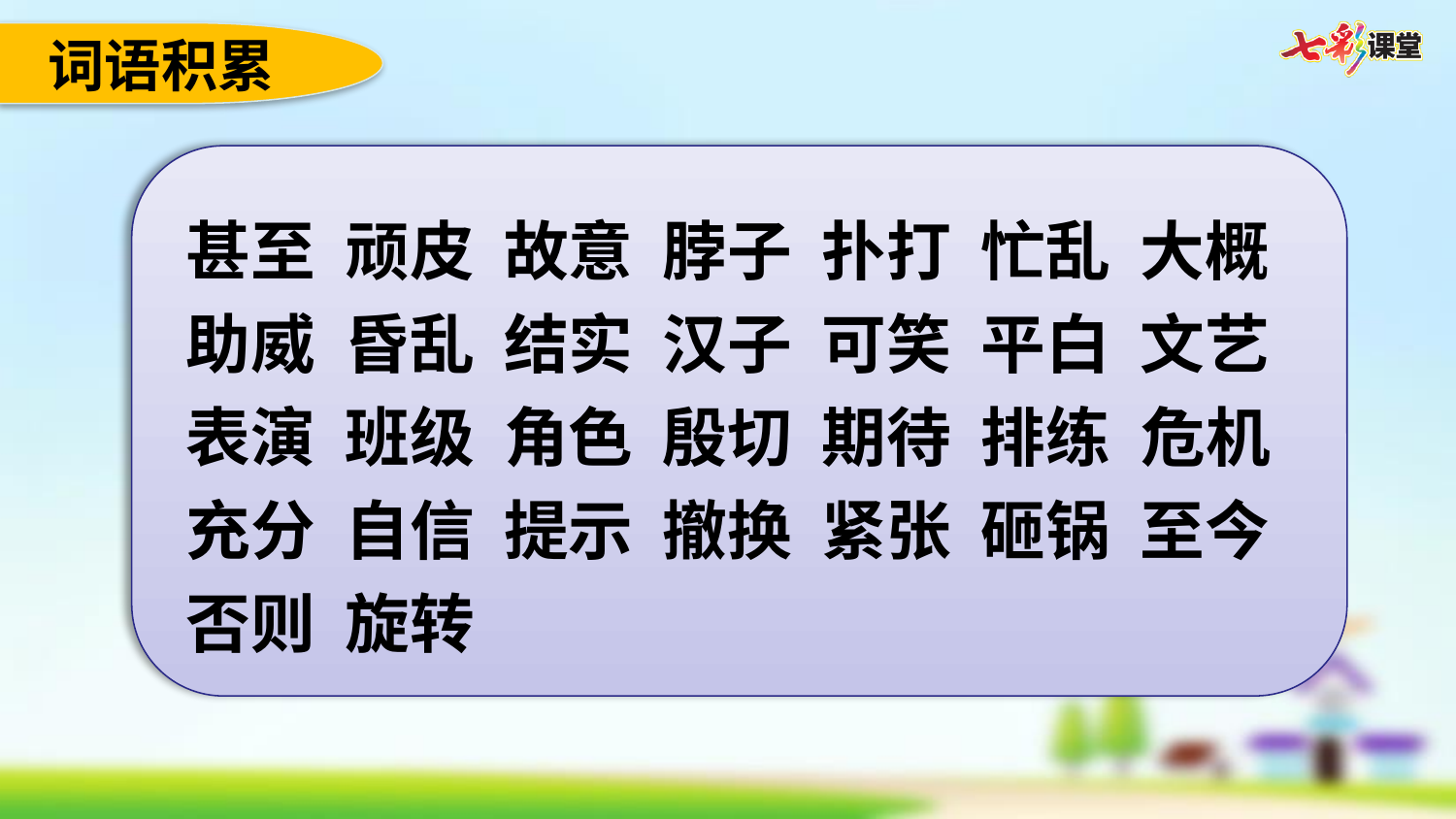

词语积累

甚至  顽皮  故意  脖子  扑打  忙乱  大概  助威  昏乱  结实  汉子  可笑  平白  文艺  表演  班级  角色  殷切  期待  排练  危机  充分  自信  提示  撤换  紧张  砸锅  至今  否则  旋转